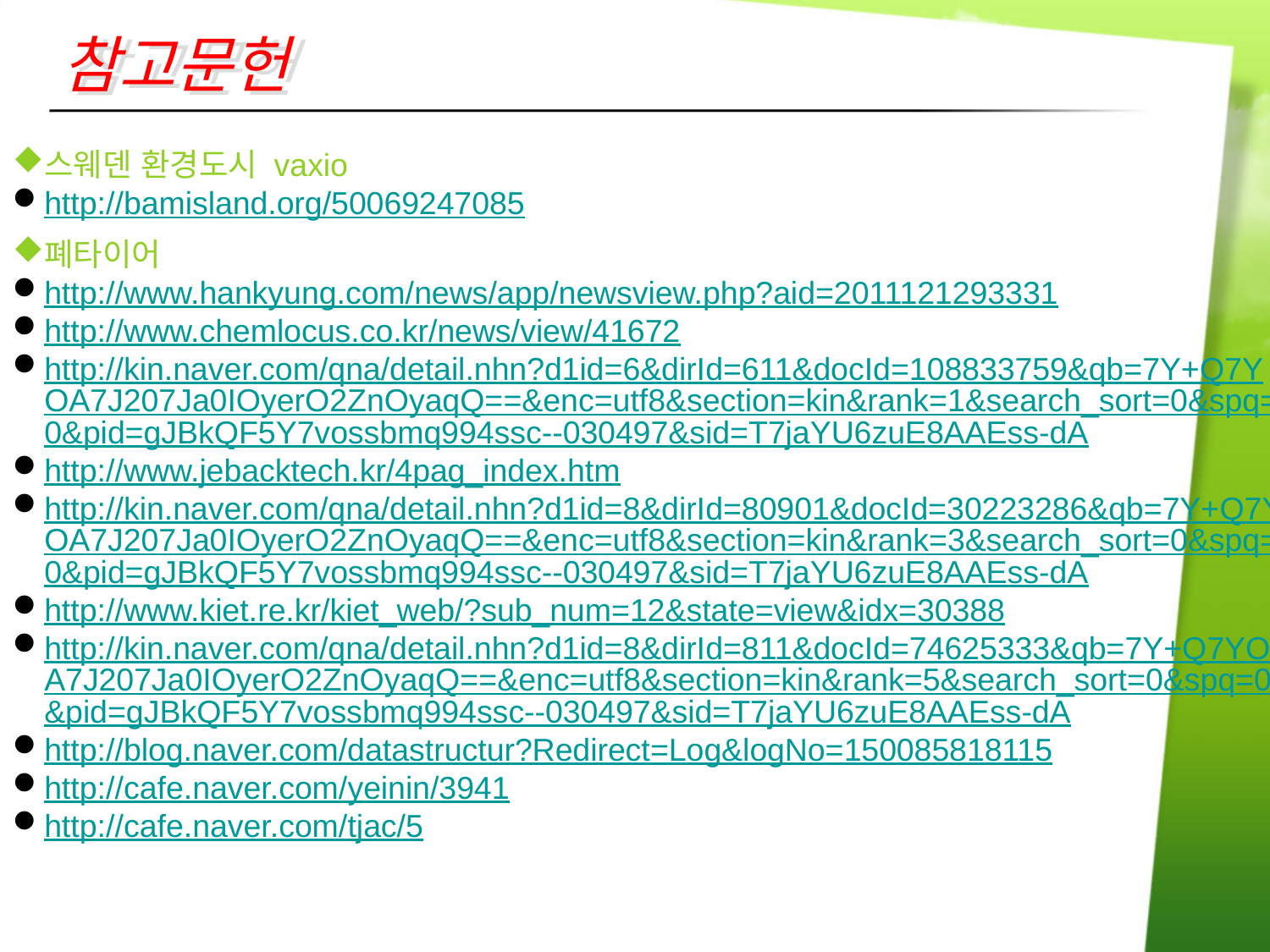

http://blog.joinsmsn.com/media/folderlistslide.asp?uid=bj1320&folder=2&list_id=7139564
참고문헌
스웨덴 환경도시 vaxio
http://bamisland.org/50069247085

폐타이어
http://www.hankyung.com/news/app/newsview.php?aid=2011121293331
http://www.chemlocus.co.kr/news/view/41672
http://kin.naver.com/qna/detail.nhn?d1id=6&dirId=611&docId=108833759&qb=7Y+Q7YOA7J207Ja0IOyerO2ZnOyaqQ==&enc=utf8&section=kin&rank=1&search_sort=0&spq=0&pid=gJBkQF5Y7vossbmq994ssc--030497&sid=T7jaYU6zuE8AAEss-dA
http://www.jebacktech.kr/4pag_index.htm
http://kin.naver.com/qna/detail.nhn?d1id=8&dirId=80901&docId=30223286&qb=7Y+Q7YOA7J207Ja0IOyerO2ZnOyaqQ==&enc=utf8&section=kin&rank=3&search_sort=0&spq=0&pid=gJBkQF5Y7vossbmq994ssc--030497&sid=T7jaYU6zuE8AAEss-dA
http://www.kiet.re.kr/kiet_web/?sub_num=12&state=view&idx=30388
http://kin.naver.com/qna/detail.nhn?d1id=8&dirId=811&docId=74625333&qb=7Y+Q7YOA7J207Ja0IOyerO2ZnOyaqQ==&enc=utf8&section=kin&rank=5&search_sort=0&spq=0&pid=gJBkQF5Y7vossbmq994ssc--030497&sid=T7jaYU6zuE8AAEss-dA
http://blog.naver.com/datastructur?Redirect=Log&logNo=150085818115
http://cafe.naver.com/yeinin/3941
http://cafe.naver.com/tjac/5